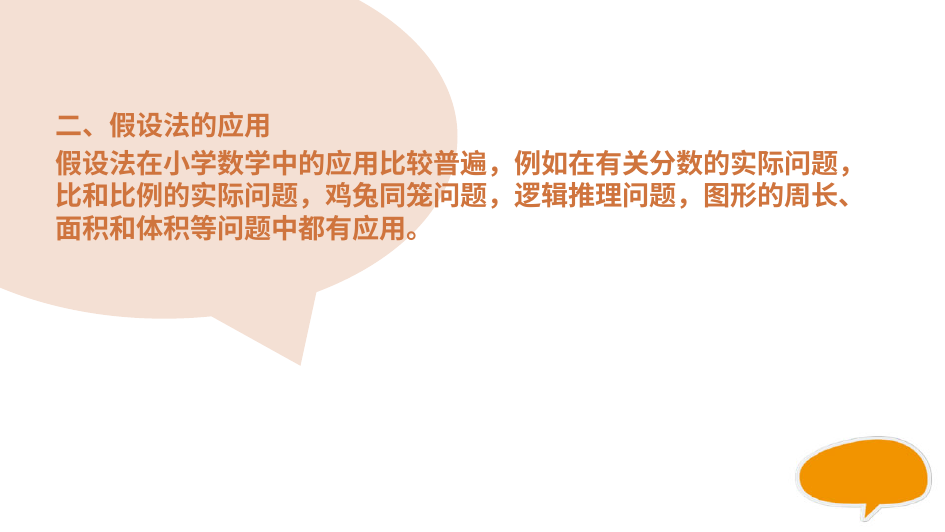

二、假设法的应用
假设法在小学数学中的应用比较普遍，例如在有关分数的实际问题，比和比例的实际问题，鸡兔同笼问题，逻辑推理问题，图形的周长、面积和体积等问题中都有应用。